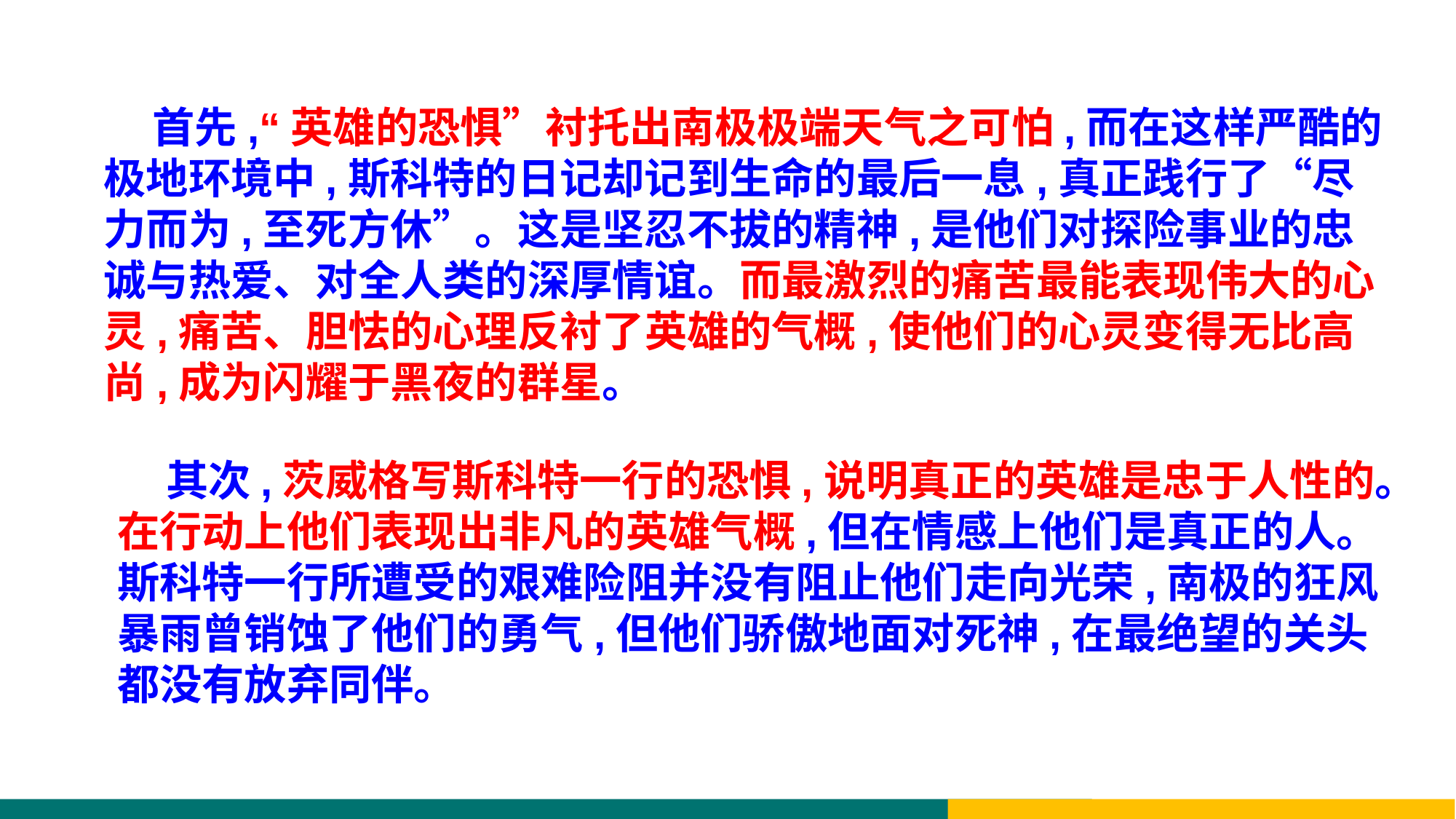

首先,“英雄的恐惧”衬托出南极极端天气之可怕,而在这样严酷的极地环境中,斯科特的日记却记到生命的最后一息,真正践行了“尽力而为,至死方休”。这是坚忍不拔的精神,是他们对探险事业的忠诚与热爱、对全人类的深厚情谊。而最激烈的痛苦最能表现伟大的心灵,痛苦、胆怯的心理反衬了英雄的气概,使他们的心灵变得无比高尚,成为闪耀于黑夜的群星。
    其次,茨威格写斯科特一行的恐惧,说明真正的英雄是忠于人性的。在行动上他们表现出非凡的英雄气概,但在情感上他们是真正的人。斯科特一行所遭受的艰难险阻并没有阻止他们走向光荣,南极的狂风暴雨曾销蚀了他们的勇气,但他们骄傲地面对死神,在最绝望的关头都没有放弃同伴。